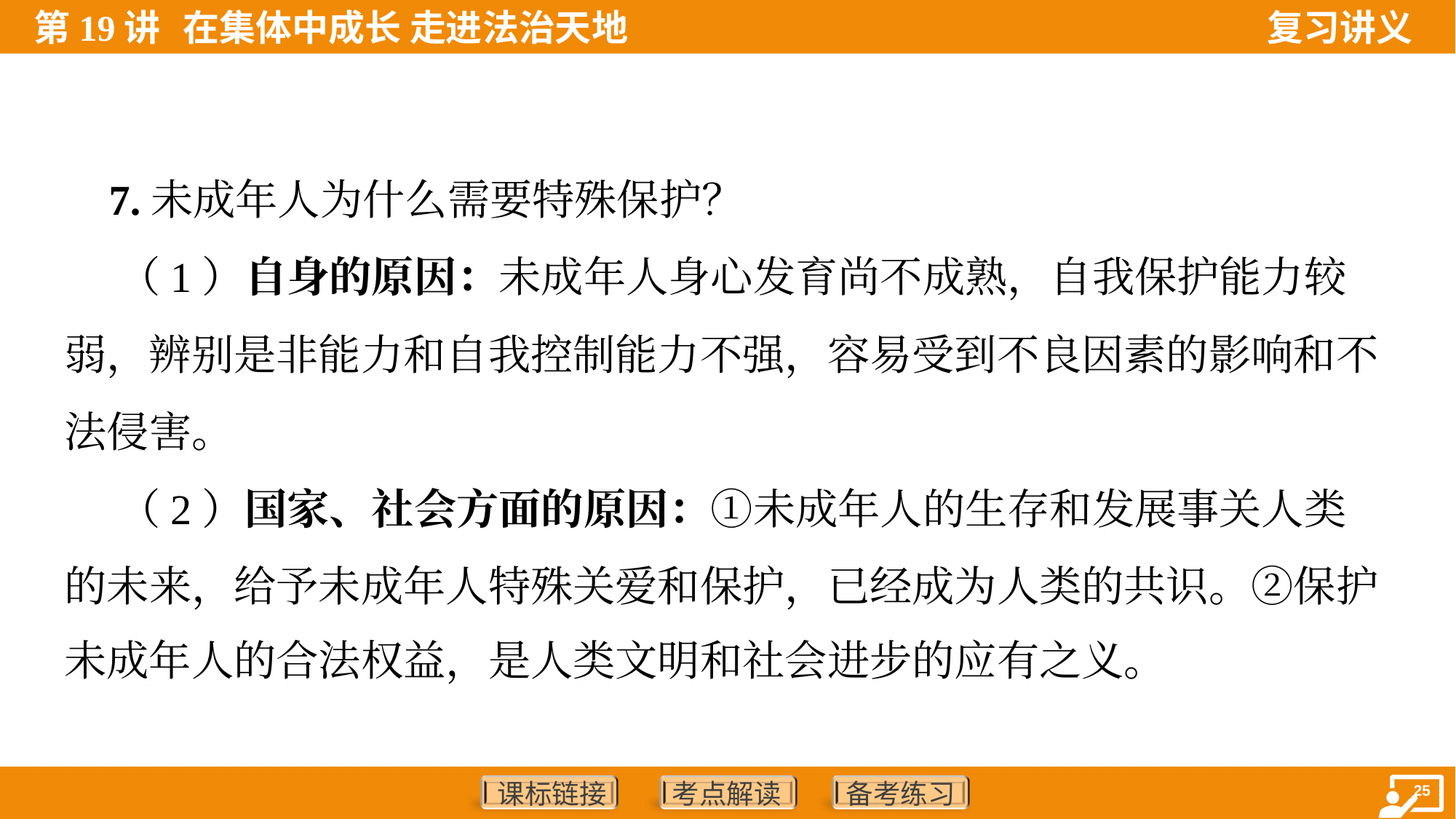

7.未成年人为什么需要特殊保护？
    （1）自身的原因：未成年人身心发育尚不成熟，自我保护能力较
弱，辨别是非能力和自我控制能力不强，容易受到不良因素的影响和不
法侵害。
    （2）国家、社会方面的原因：①未成年人的生存和发展事关人类
的未来，给予未成年人特殊关爱和保护，已经成为人类的共识。②保护
未成年人的合法权益，是人类文明和社会进步的应有之义。